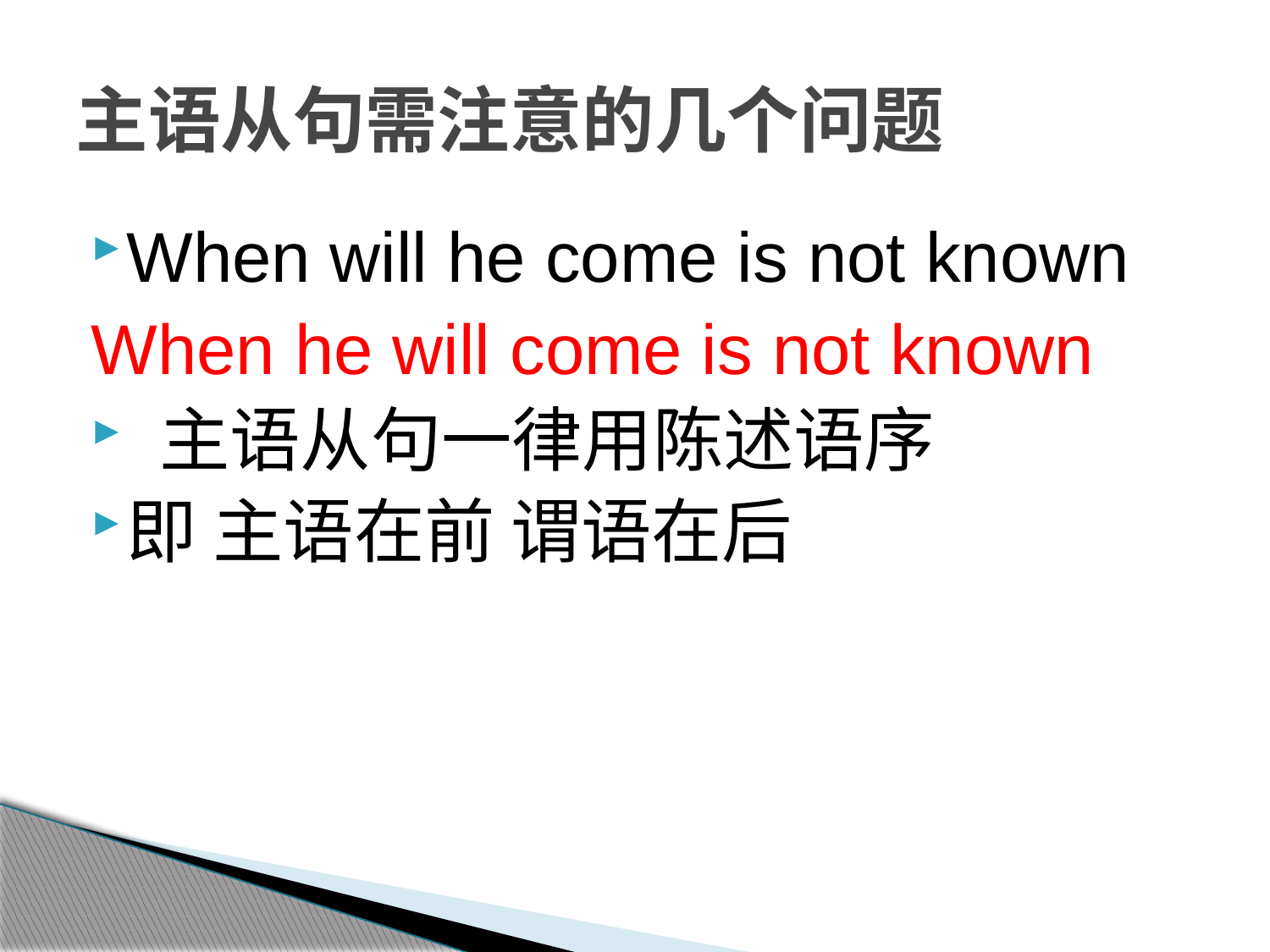

# 主语从句需注意的几个问题
When will he come is not known
When he will come is not known
 主语从句一律用陈述语序
即 主语在前 谓语在后